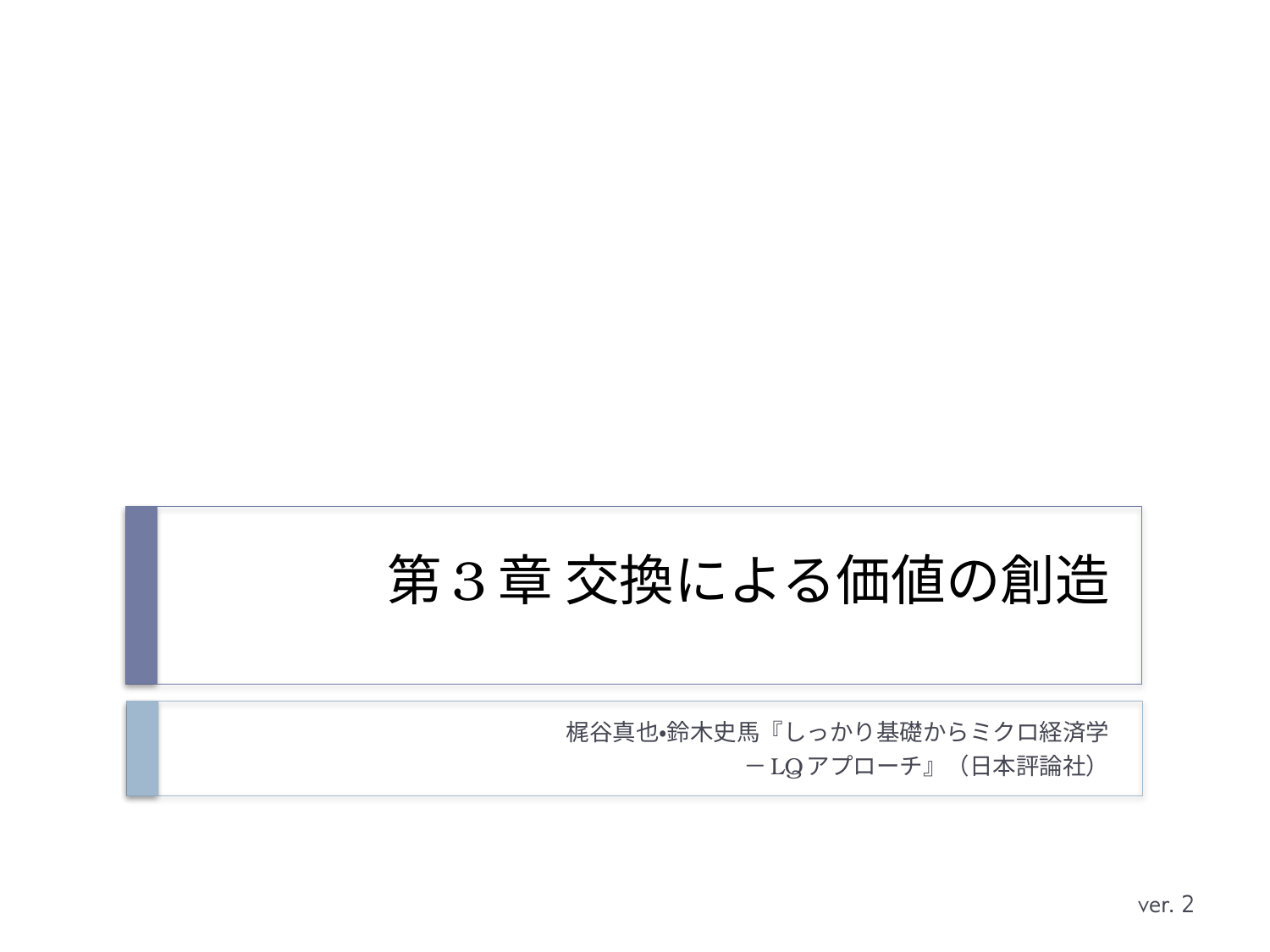

# 第3章 交換による価値の創造
梶谷真也・鈴木史馬『しっかり基礎からミクロ経済学
－LQアプローチ』（日本評論社）
ver. 2